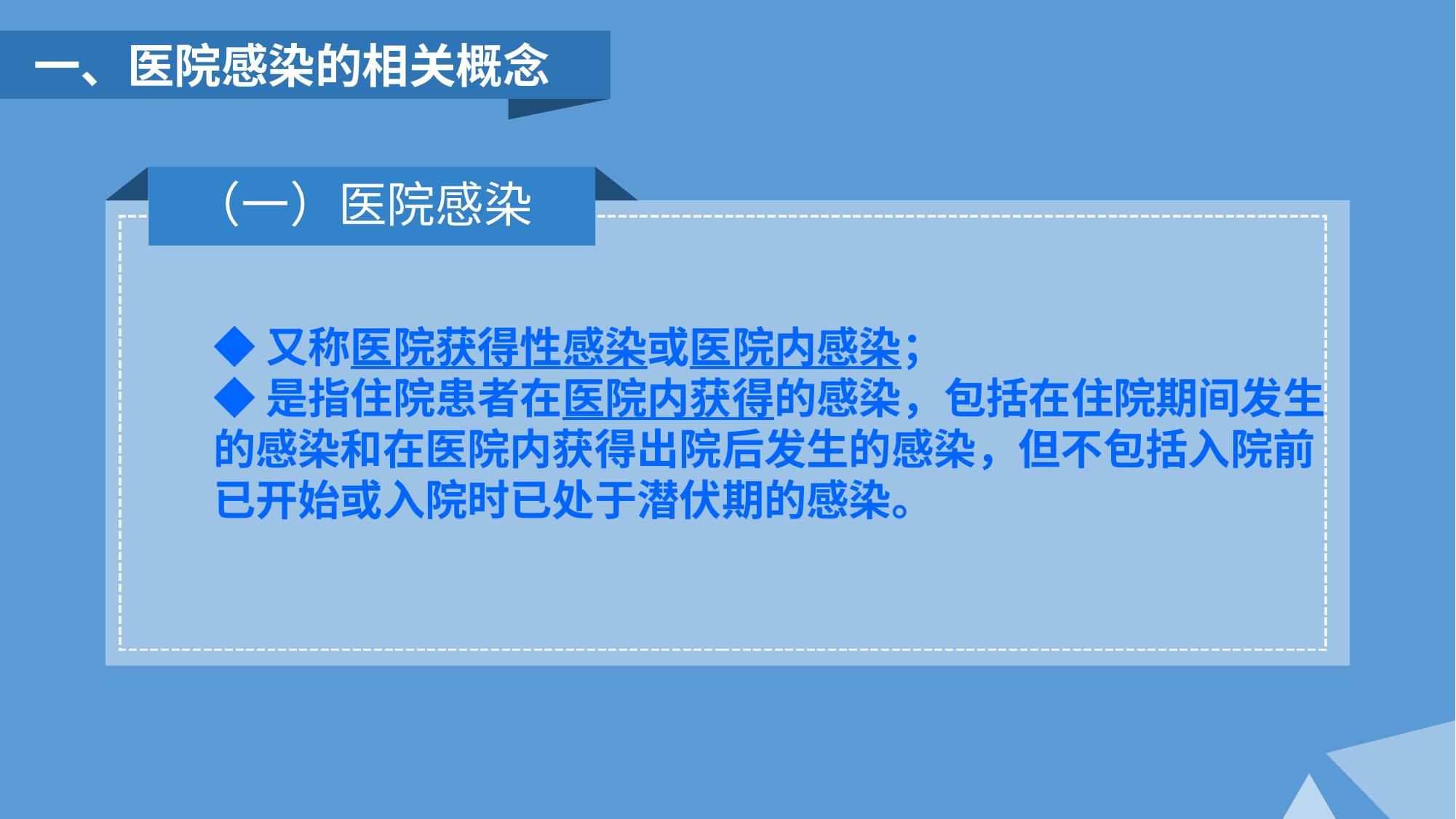

一、医院感染的相关概念

（一）医院感染

◆又称医院获得性感染或医院内感染；
◆是指住院患者在医院内获得的感染，包括在住院期间发生的感染和在医院内获得出院后发生的感染，但不包括入院前已开始或入院时已处于潜伏期的感染。